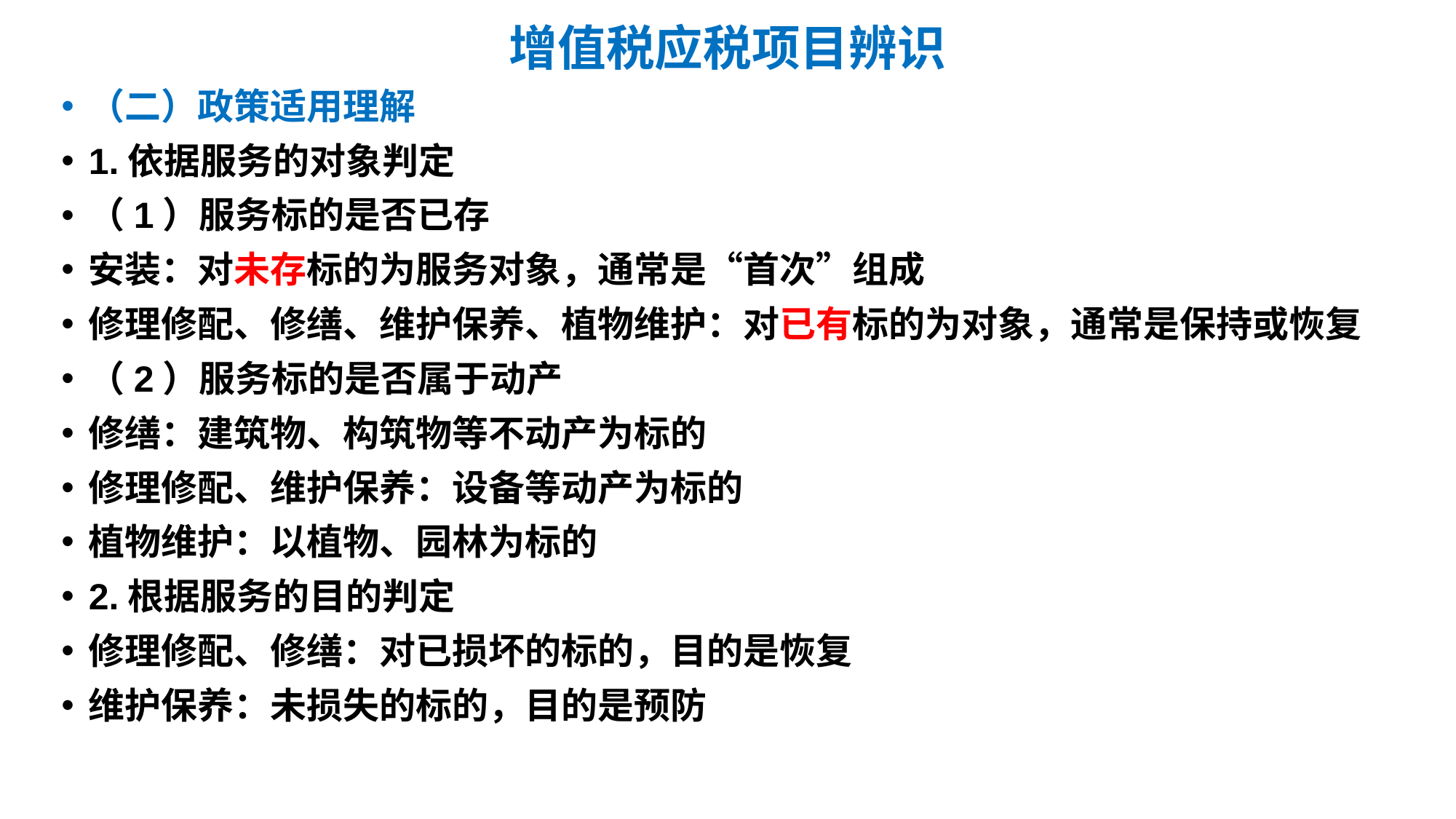

# 增值税应税项目辨识
（二）政策适用理解
1.依据服务的对象判定
（1）服务标的是否已存
安装：对未存标的为服务对象，通常是“首次”组成
修理修配、修缮、维护保养、植物维护：对已有标的为对象，通常是保持或恢复
（2）服务标的是否属于动产
修缮：建筑物、构筑物等不动产为标的
修理修配、维护保养：设备等动产为标的
植物维护：以植物、园林为标的
2.根据服务的目的判定
修理修配、修缮：对已损坏的标的，目的是恢复
维护保养：未损失的标的，目的是预防